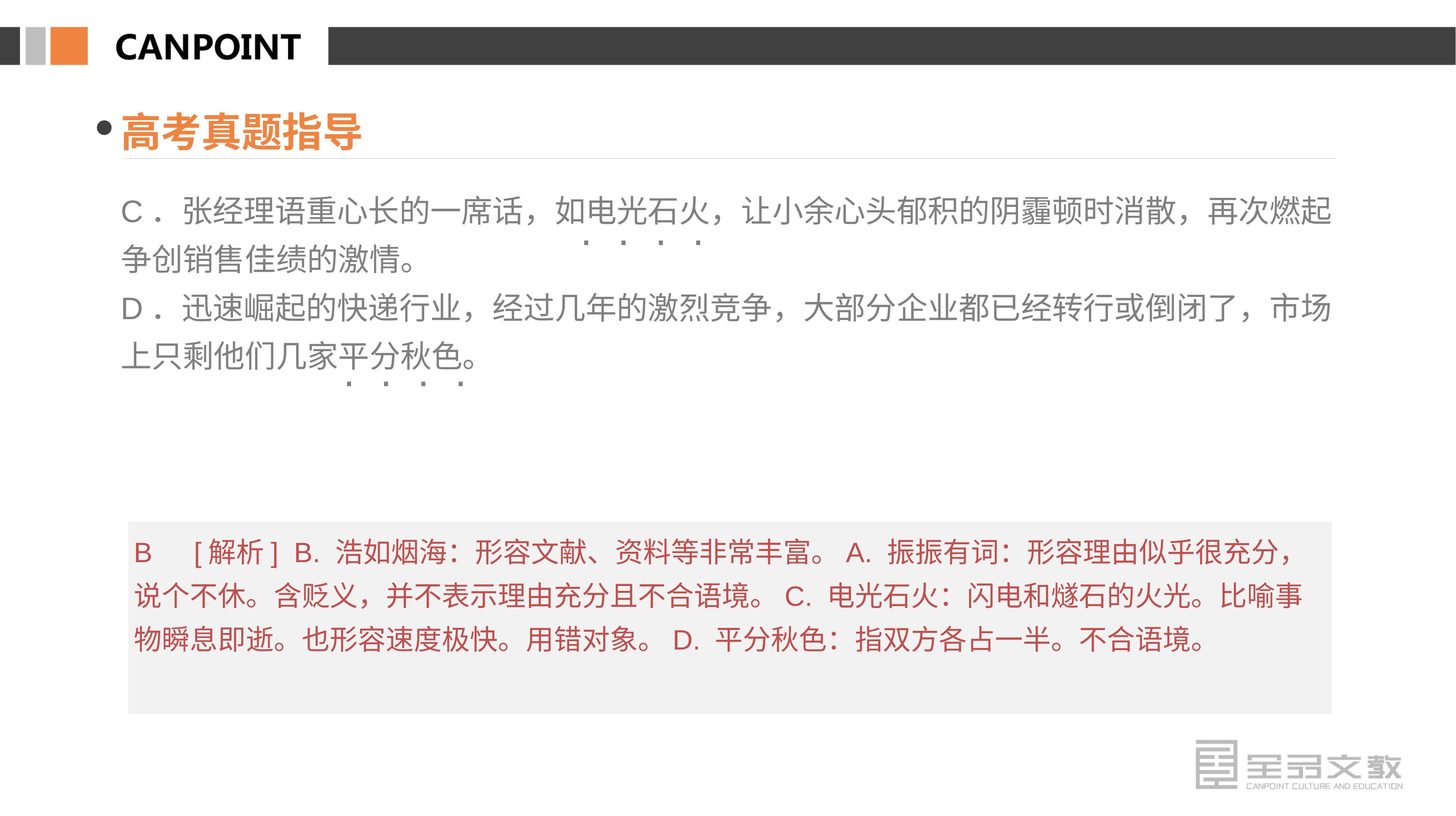

高考真题指导

C．张经理语重心长的一席话，如电光石火，让小余心头郁积的阴霾顿时消散，再次燃起争创销售佳绩的激情。
D．迅速崛起的快递行业，经过几年的激烈竞争，大部分企业都已经转行或倒闭了，市场上只剩他们几家平分秋色。
·  ·  ·  ·
·  ·  ·  ·

B　[解析]  B. 浩如烟海：形容文献、资料等非常丰富。A. 振振有词：形容理由似乎很充分，说个不休。含贬义，并不表示理由充分且不合语境。C. 电光石火：闪电和燧石的火光。比喻事物瞬息即逝。也形容速度极快。用错对象。D. 平分秋色：指双方各占一半。不合语境。